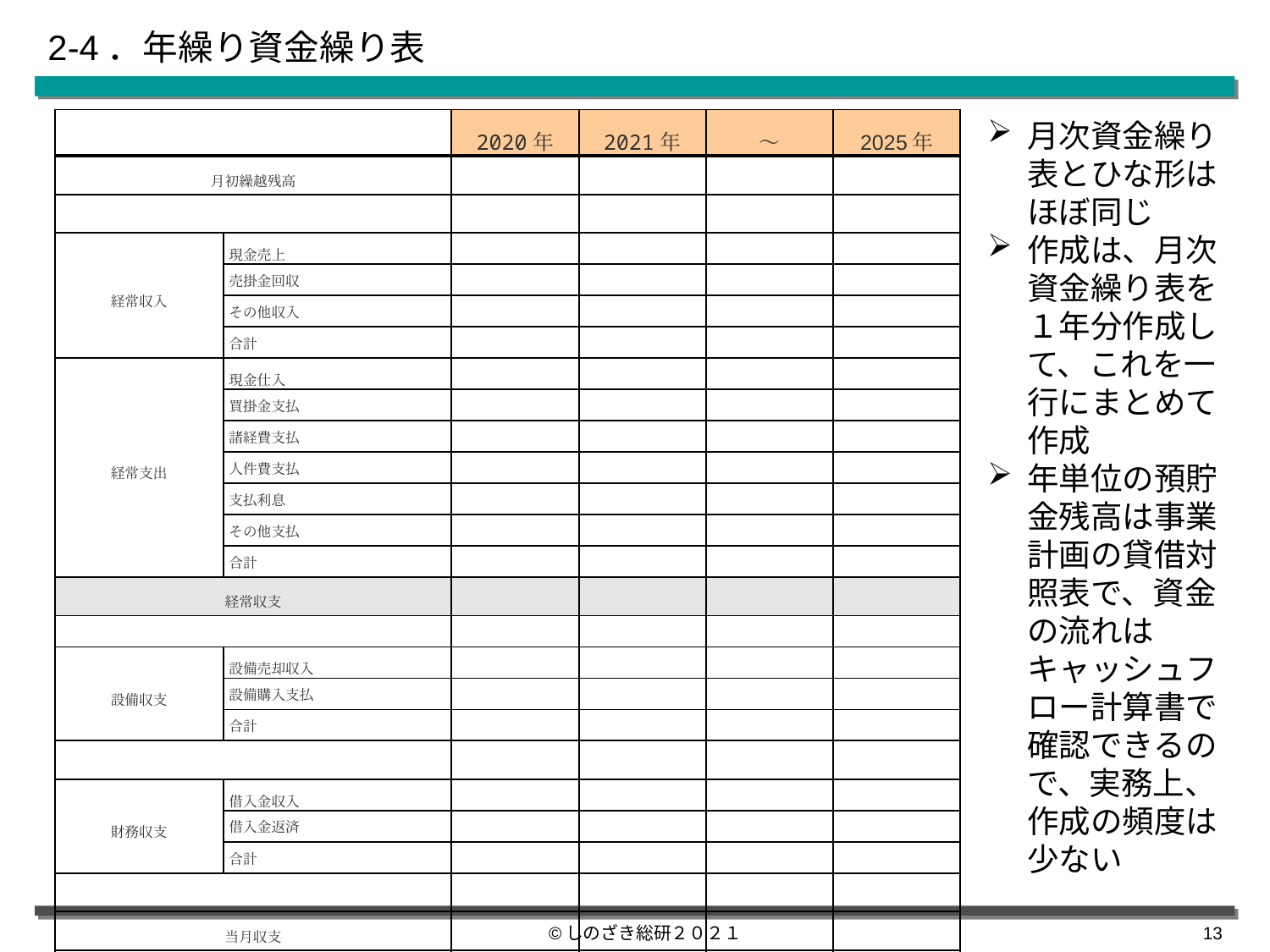

# 2-4．年繰り資金繰り表
|  |  | 2020年 | 2021年 | ～ | 2025年 |
| --- | --- | --- | --- | --- | --- |
| 月初繰越残高 |  |  |  |  |  |
|  |  |  |  |  |  |
| 経常収入 | 現金売上 |  |  |  |  |
|  | 売掛金回収 |  |  |  |  |
|  | その他収入 |  |  |  |  |
|  | 合計 |  |  |  |  |
| 経常支出 | 現金仕入 |  |  |  |  |
|  | 買掛金支払 |  |  |  |  |
|  | 諸経費支払 |  |  |  |  |
|  | 人件費支払 |  |  |  |  |
|  | 支払利息 |  |  |  |  |
|  | その他支払 |  |  |  |  |
|  | 合計 |  |  |  |  |
| 経常収支 |  |  |  |  |  |
|  |  |  |  |  |  |
| 設備収支 | 設備売却収入 |  |  |  |  |
|  | 設備購入支払 |  |  |  |  |
|  | 合計 |  |  |  |  |
|  |  |  |  |  |  |
| 財務収支 | 借入金収入 |  |  |  |  |
|  | 借入金返済 |  |  |  |  |
|  | 合計 |  |  |  |  |
|  |  |  |  |  |  |
| 当月収支 |  |  |  |  |  |
|  |  |  |  |  |  |
| 月末繰越残高 |  |  |  |  |  |
月次資金繰り表とひな形はほぼ同じ
作成は、月次資金繰り表を１年分作成して、これを一行にまとめて作成
年単位の預貯金残高は事業計画の貸借対照表で、資金の流れはキャッシュフロー計算書で確認できるので、実務上、作成の頻度は少ない

©しのざき総研２０２１
13